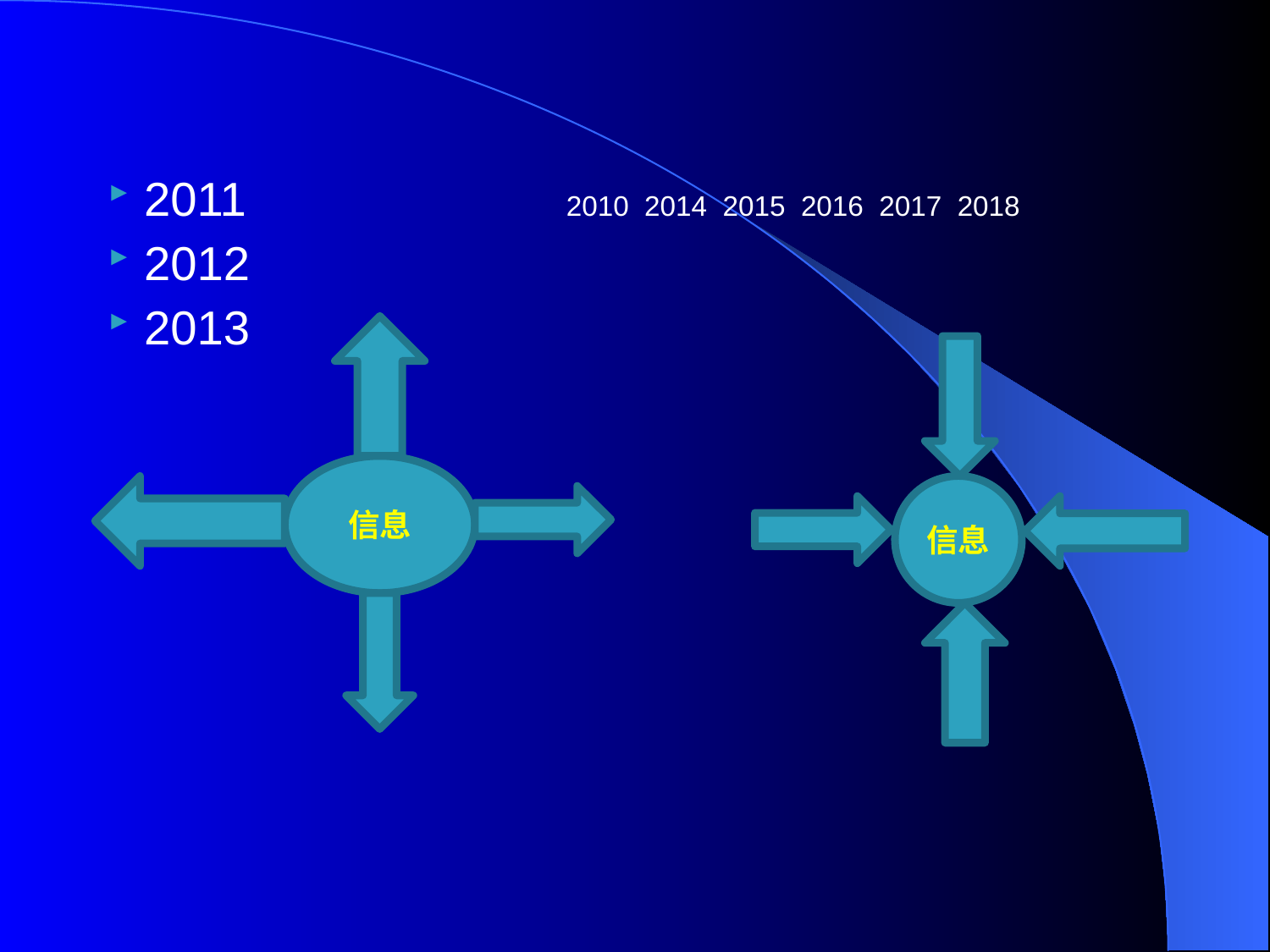

2011                        2010  2014  2015  2016  2017  2018
2012
2013

信息

信息